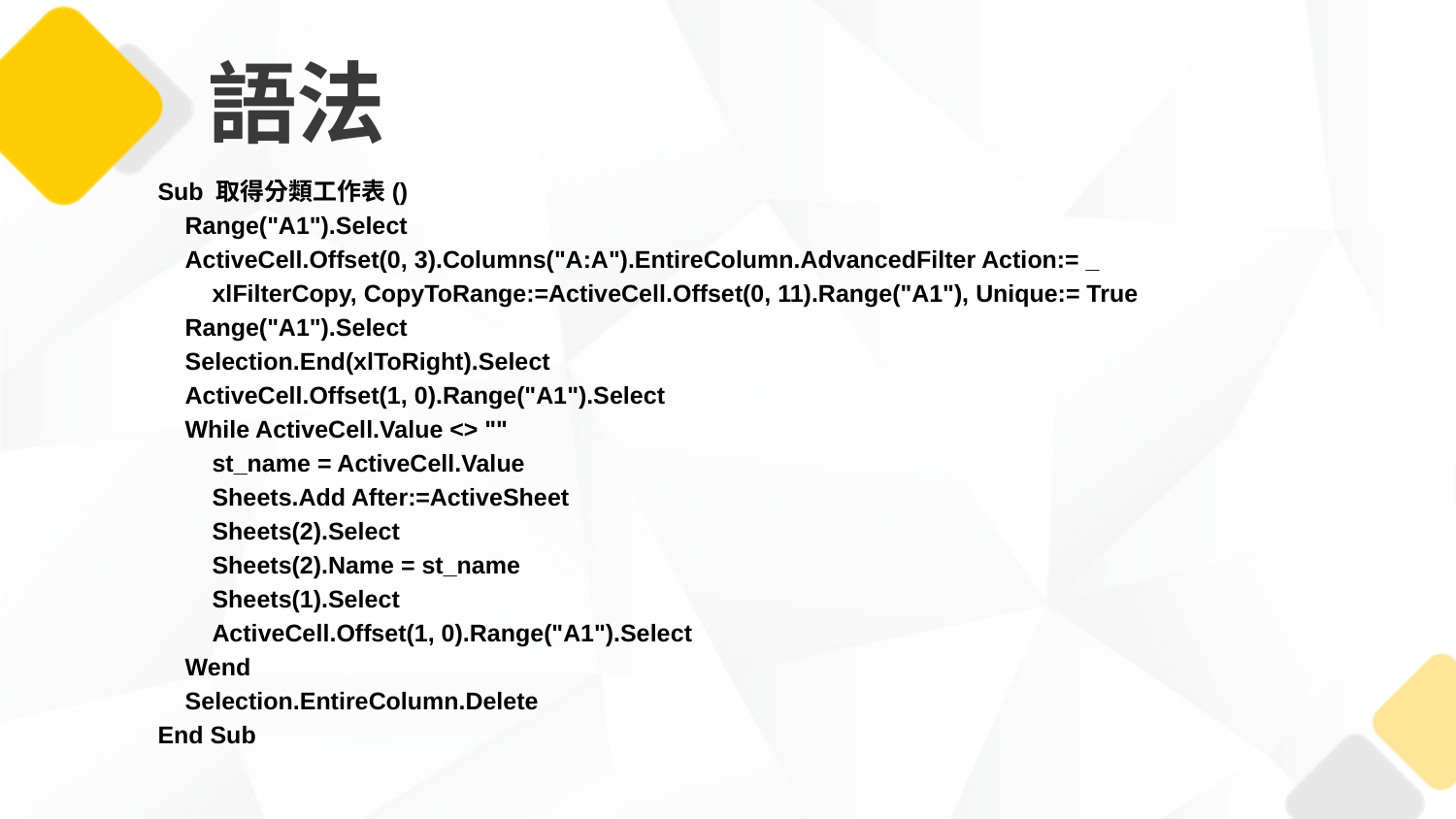

# 語法
Sub 取得分類工作表()
    Range("A1").Select
    ActiveCell.Offset(0, 3).Columns("A:A").EntireColumn.AdvancedFilter Action:= _
        xlFilterCopy, CopyToRange:=ActiveCell.Offset(0, 11).Range("A1"), Unique:= True
    Range("A1").Select
    Selection.End(xlToRight).Select
    ActiveCell.Offset(1, 0).Range("A1").Select
    While ActiveCell.Value <> ""
        st_name = ActiveCell.Value
        Sheets.Add After:=ActiveSheet
        Sheets(2).Select
        Sheets(2).Name = st_name
        Sheets(1).Select
        ActiveCell.Offset(1, 0).Range("A1").Select
    Wend
    Selection.EntireColumn.Delete
End Sub